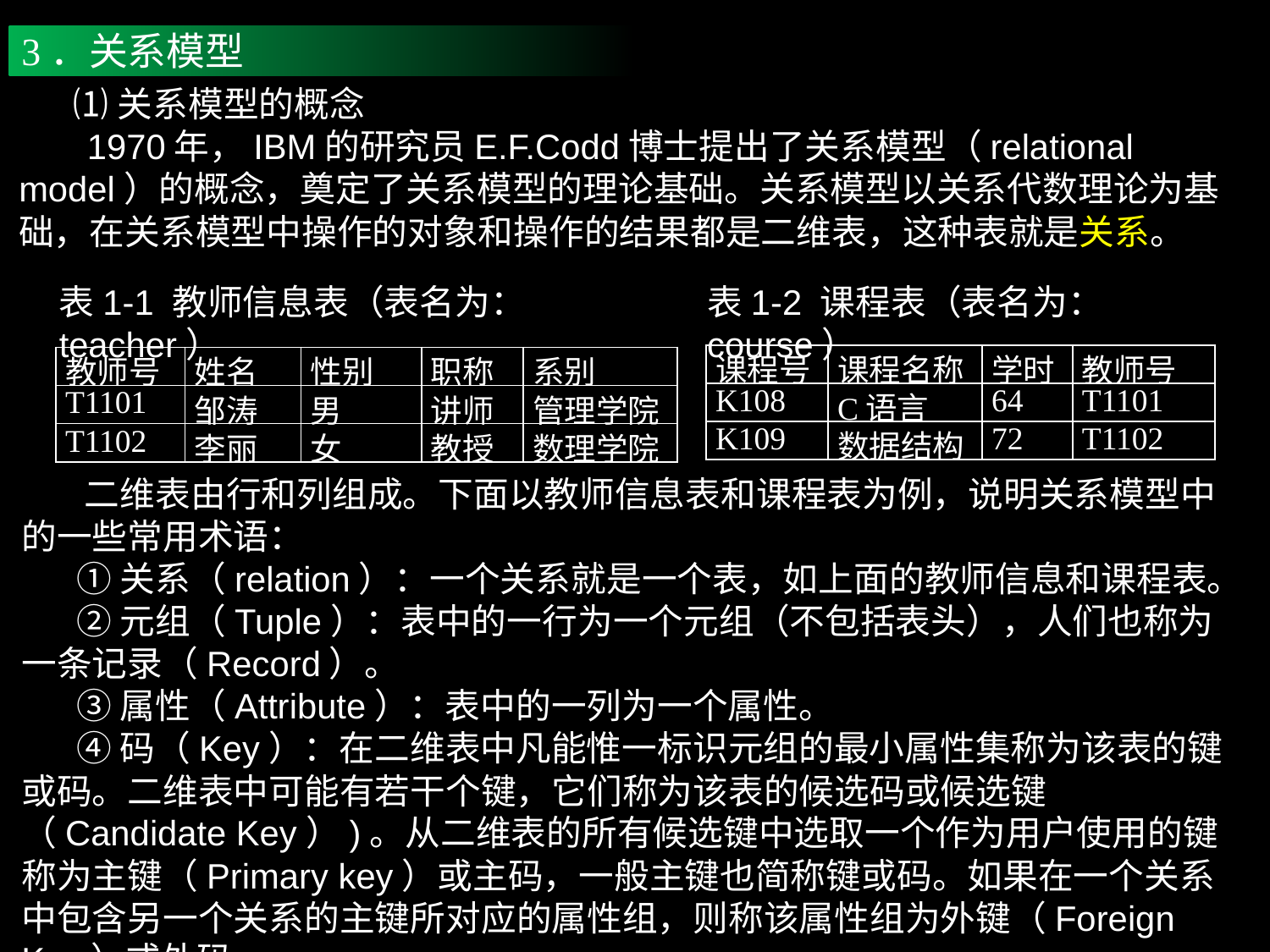

3．关系模型
       ⑴关系模型的概念
       1970年，IBM的研究员E.F.Codd博士提出了关系模型（relational model）的概念，奠定了关系模型的理论基础。关系模型以关系代数理论为基础，在关系模型中操作的对象和操作的结果都是二维表，这种表就是关系。
表1-1 教师信息表（表名为：teacher）
表1-2 课程表（表名为：course）
| 课程号 | 课程名称 | 学时 | 教师号 |
| --- | --- | --- | --- |
| K108 | C语言 | 64 | T1101 |
| K109 | 数据结构 | 72 | T1102 |
| 教师号 | 姓名 | 性别 | 职称 | 系别 |
| --- | --- | --- | --- | --- |
| T1101 | 邹涛 | 男 | 讲师 | 管理学院 |
| T1102 | 李丽 | 女 | 教授 | 数理学院 |
       二维表由行和列组成。下面以教师信息表和课程表为例，说明关系模型中的一些常用术语：
       ①关系（relation）：一个关系就是一个表，如上面的教师信息和课程表。
       ②元组（Tuple）：表中的一行为一个元组（不包括表头），人们也称为一条记录（Record）。
       ③属性（Attribute）：表中的一列为一个属性。
       ④码（Key）：在二维表中凡能惟一标识元组的最小属性集称为该表的键或码。二维表中可能有若干个键，它们称为该表的候选码或候选键（Candidate Key）)。从二维表的所有候选键中选取一个作为用户使用的键称为主键（Primary key）或主码，一般主键也简称键或码。如果在一个关系中包含另一个关系的主键所对应的属性组，则称该属性组为外键（Foreign Key）或外码。